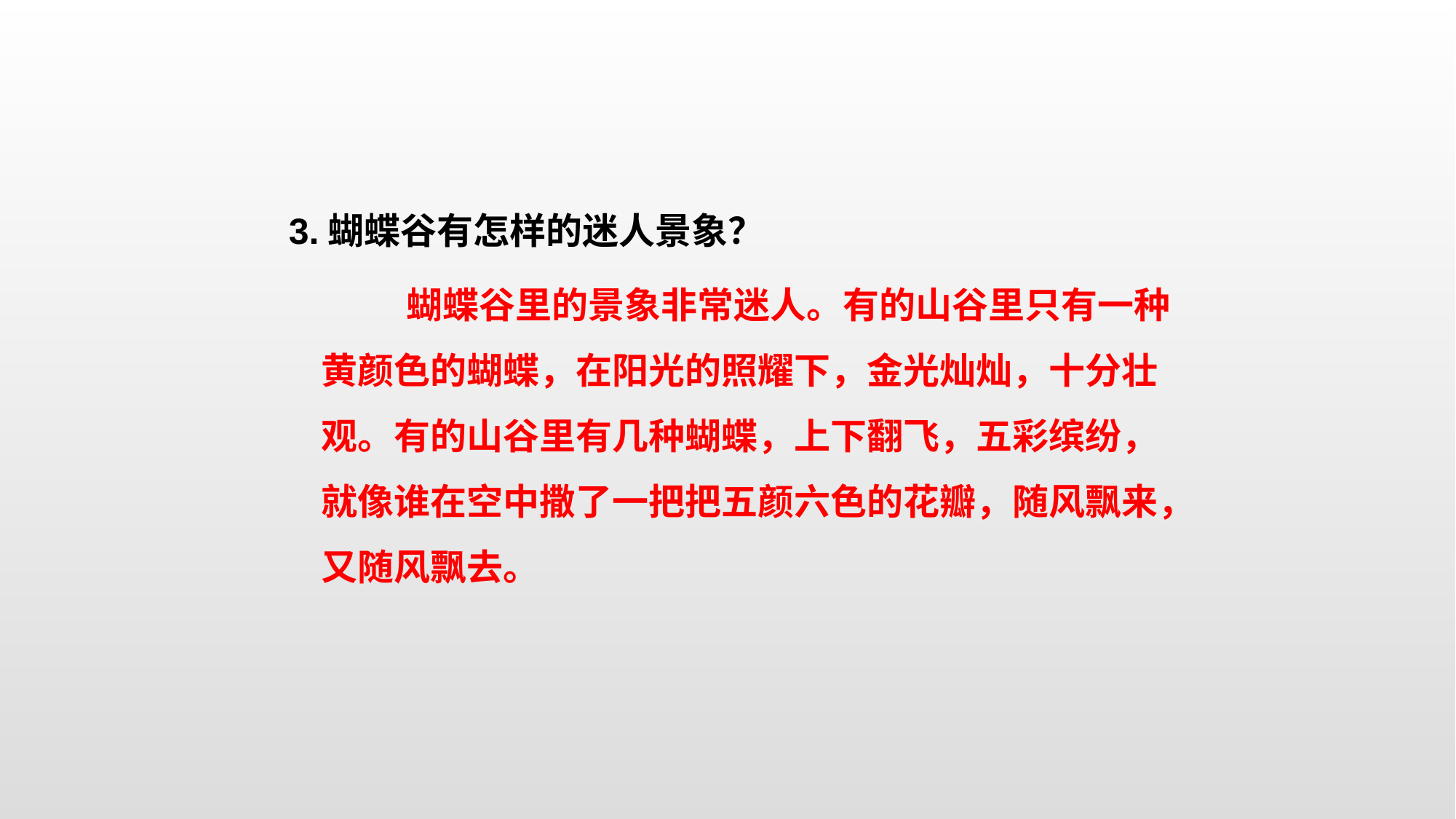

3.蝴蝶谷有怎样的迷人景象？

蝴蝶谷里的景象非常迷人。有的山谷里只有一种黄颜色的蝴蝶，在阳光的照耀下，金光灿灿，十分壮观。有的山谷里有几种蝴蝶，上下翻飞，五彩缤纷，就像谁在空中撒了一把把五颜六色的花瓣，随风飘来，又随风飘去。